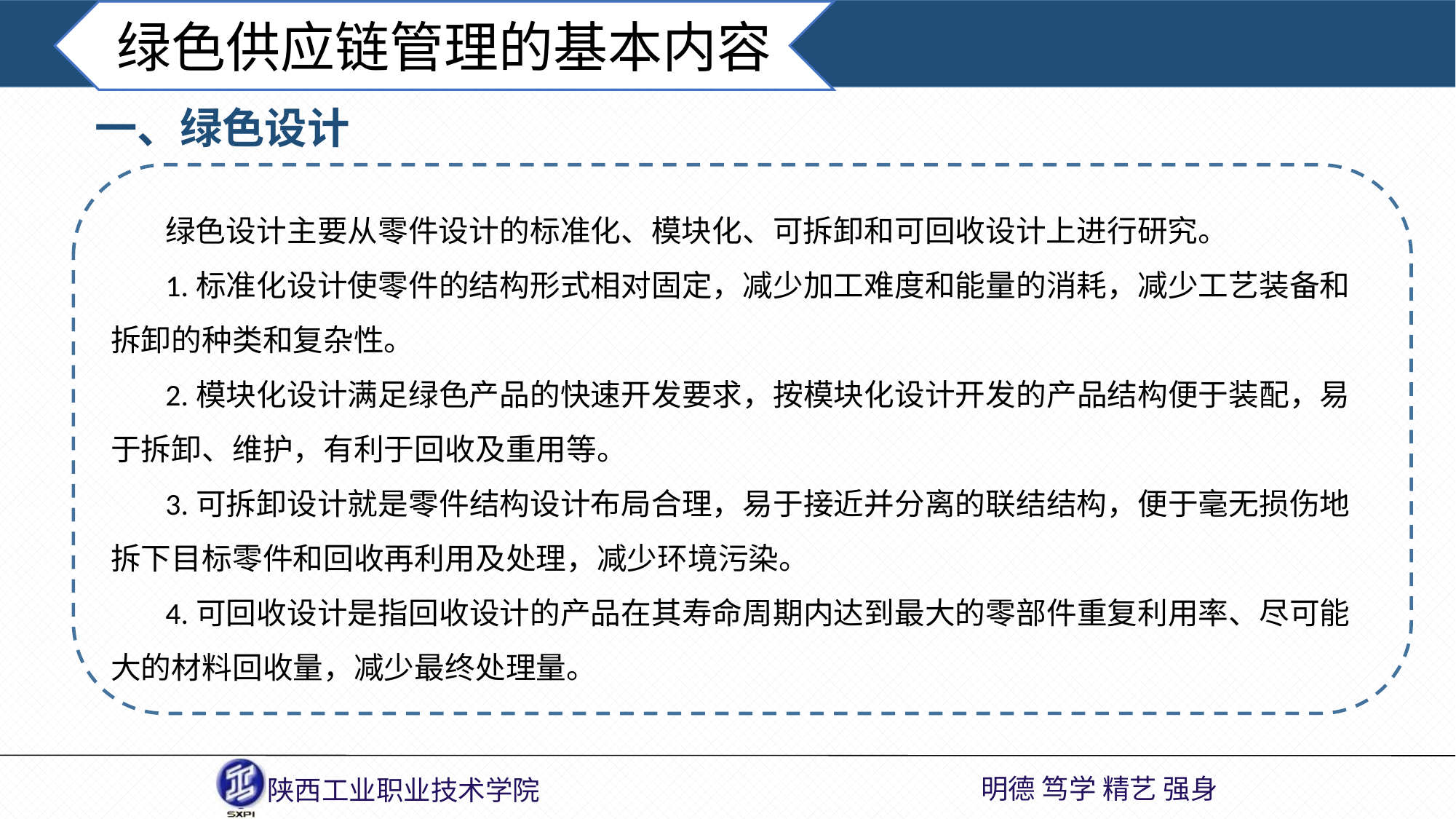

绿色供应链管理的基本内容

一、绿色设计
绿色设计主要从零件设计的标准化、模块化、可拆卸和可回收设计上进行研究。
1.标准化设计使零件的结构形式相对固定，减少加工难度和能量的消耗，减少工艺装备和拆卸的种类和复杂性。
2.模块化设计满足绿色产品的快速开发要求，按模块化设计开发的产品结构便于装配，易于拆卸、维护，有利于回收及重用等。
3.可拆卸设计就是零件结构设计布局合理，易于接近并分离的联结结构，便于毫无损伤地拆下目标零件和回收再利用及处理，减少环境污染。
4.可回收设计是指回收设计的产品在其寿命周期内达到最大的零部件重复利用率、尽可能大的材料回收量，减少最终处理量。